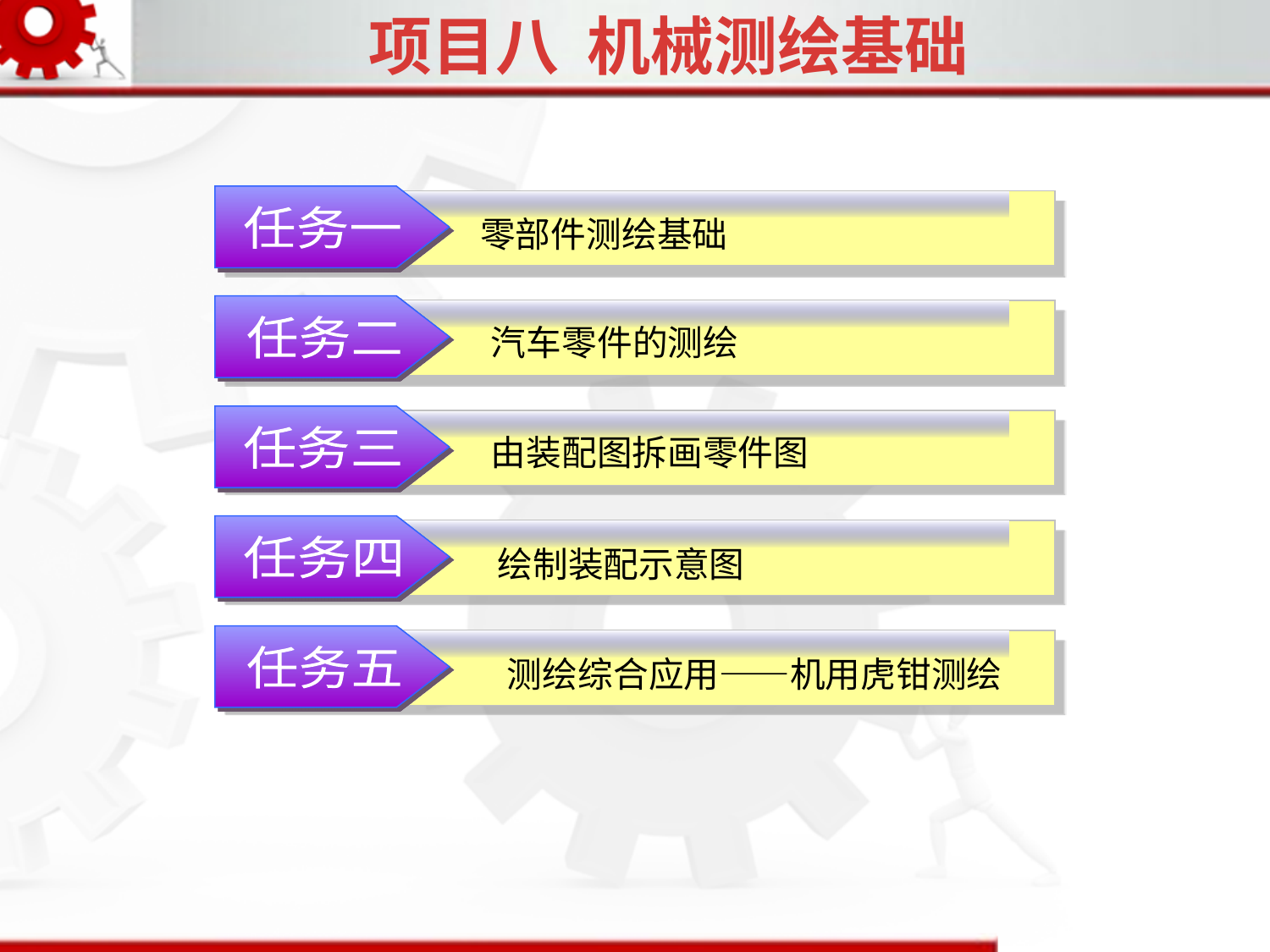

项目八  机械测绘基础

任务一
零部件测绘基础

汽车零件的测绘
任务二

由装配图拆画零件图
任务三

任务四
绘制装配示意图

任务五
测绘综合应用——机用虎钳测绘